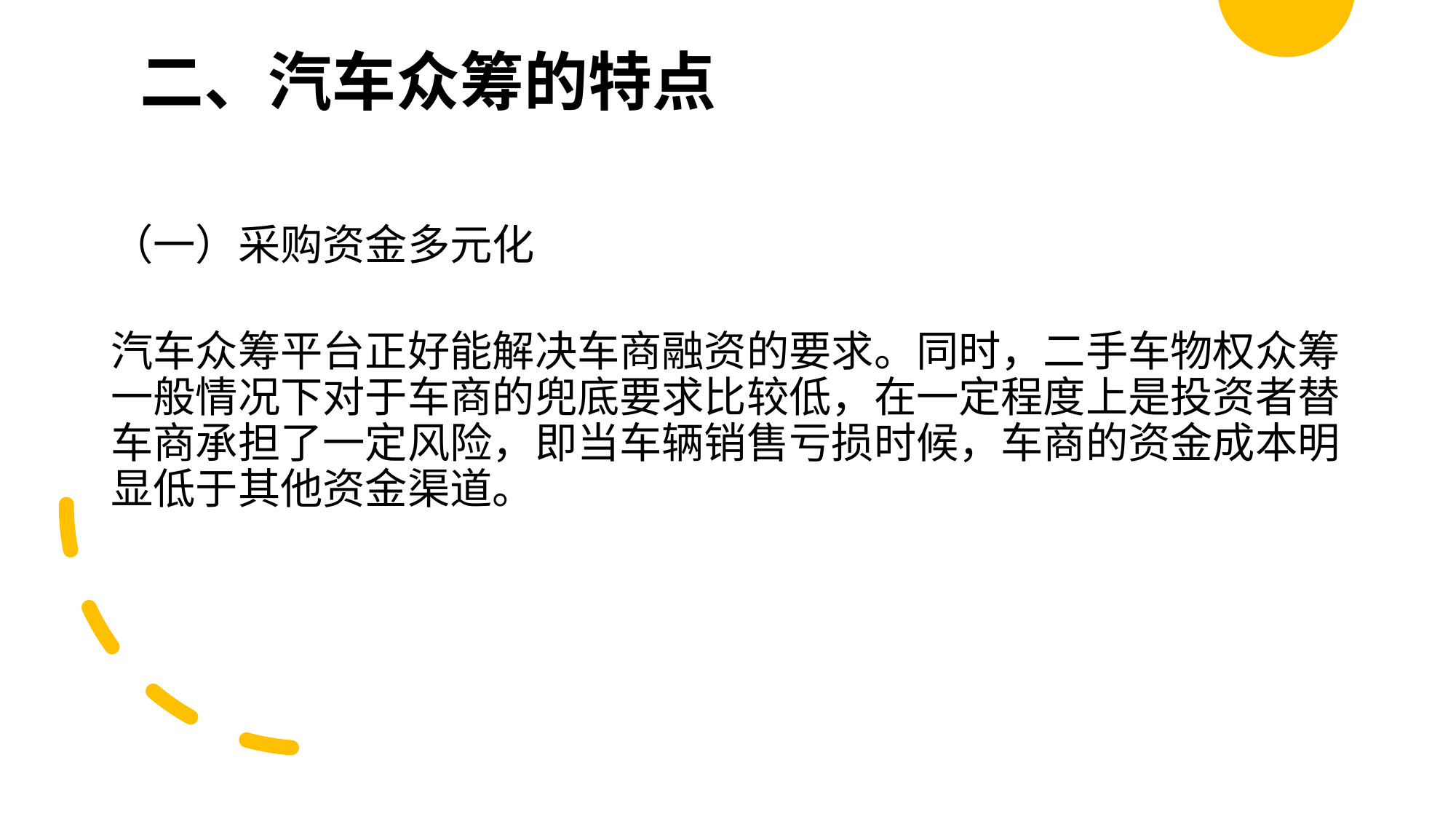

# 二、汽车众筹的特点
（一）采购资金多元化
汽车众筹平台正好能解决车商融资的要求。同时，二手车物权众筹一般情况下对于车商的兜底要求比较低，在一定程度上是投资者替车商承担了一定风险，即当车辆销售亏损时候，车商的资金成本明显低于其他资金渠道。